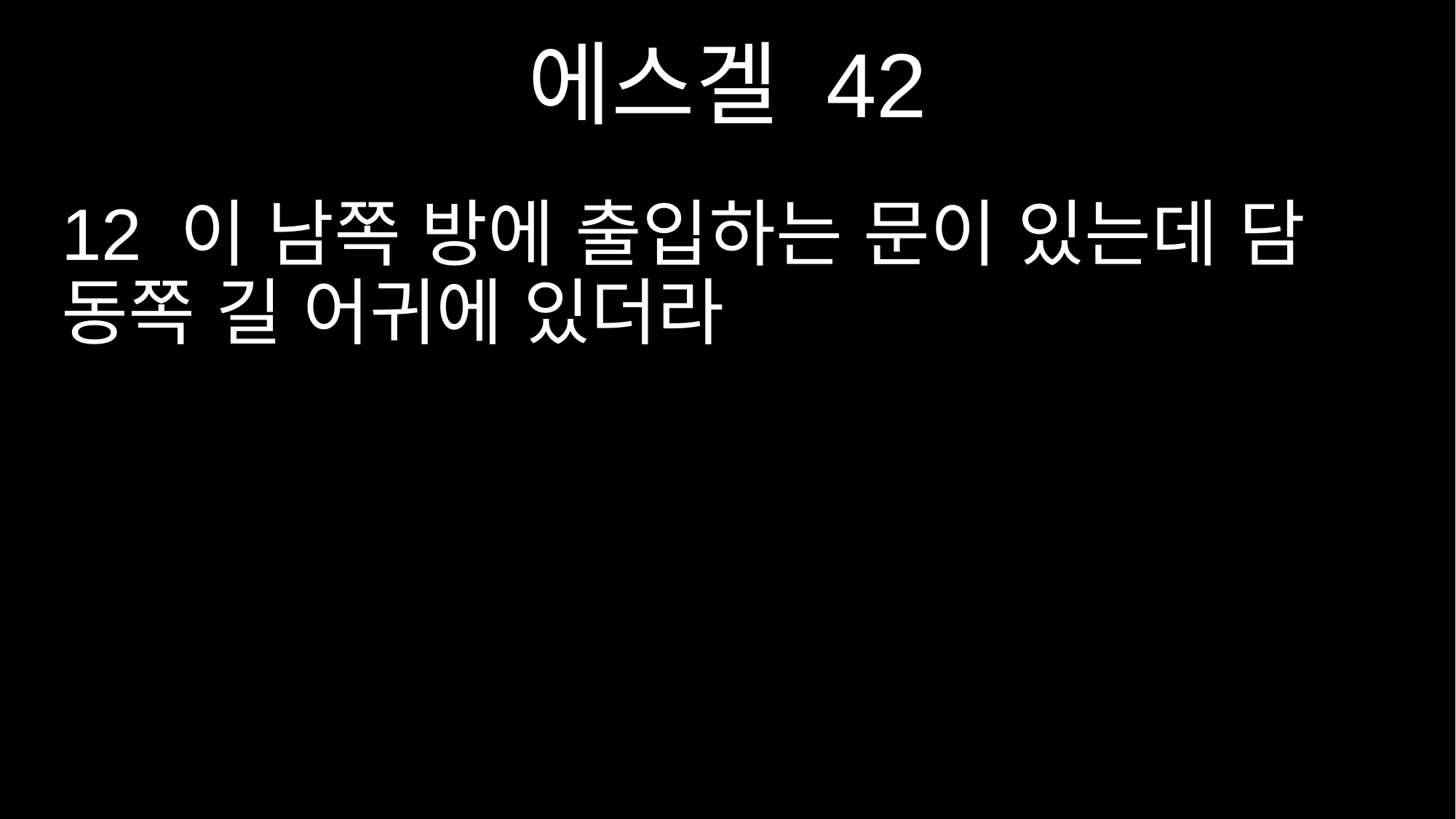

에스겔 42
12 이 남쪽 방에 출입하는 문이 있는데 담 동쪽 길 어귀에 있더라